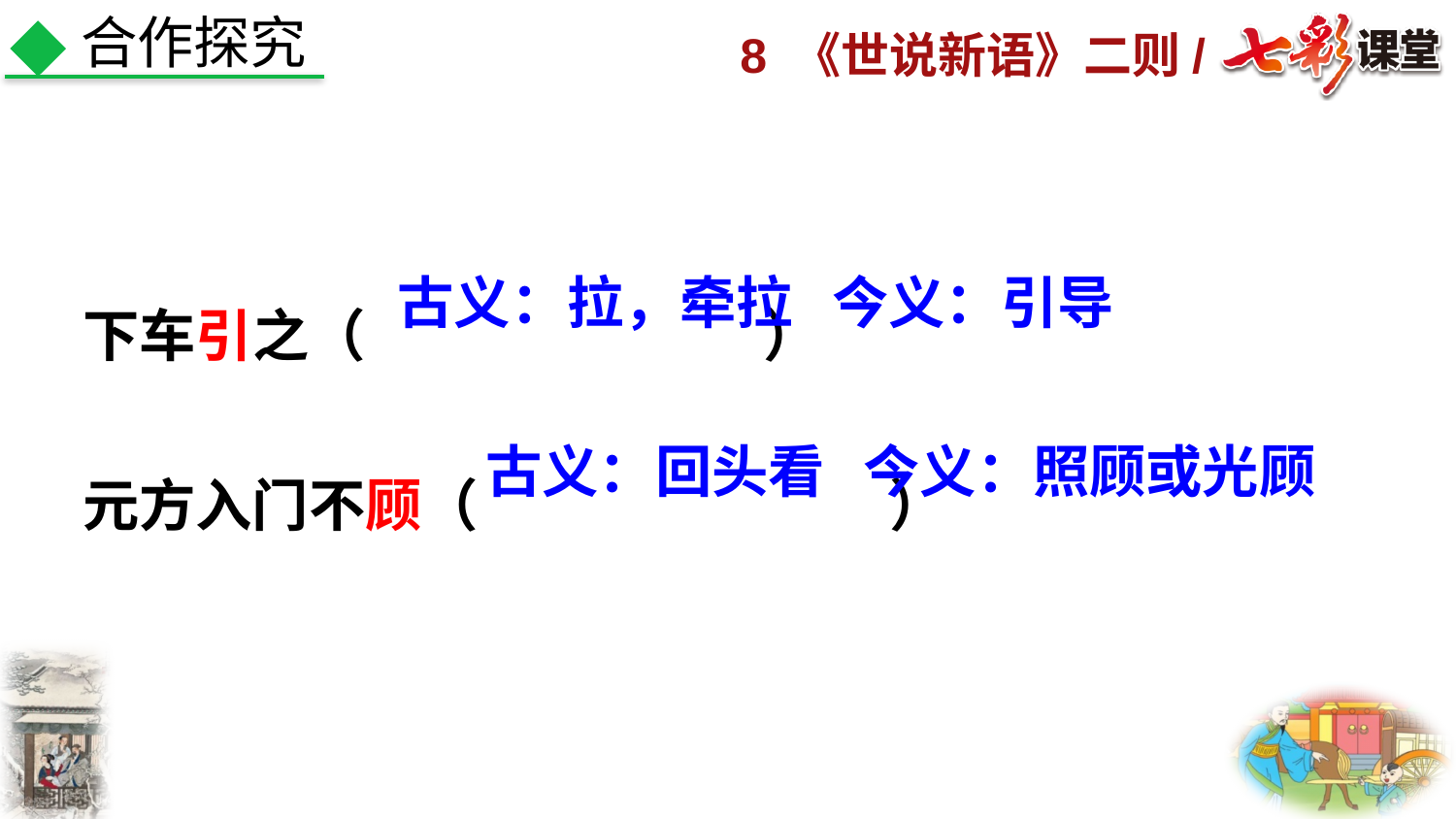

合作探究

下车引之（                               ）
元方入门不顾（                                ）
古义：拉，牵拉   今义：引导
古义：回头看   今义：照顾或光顾